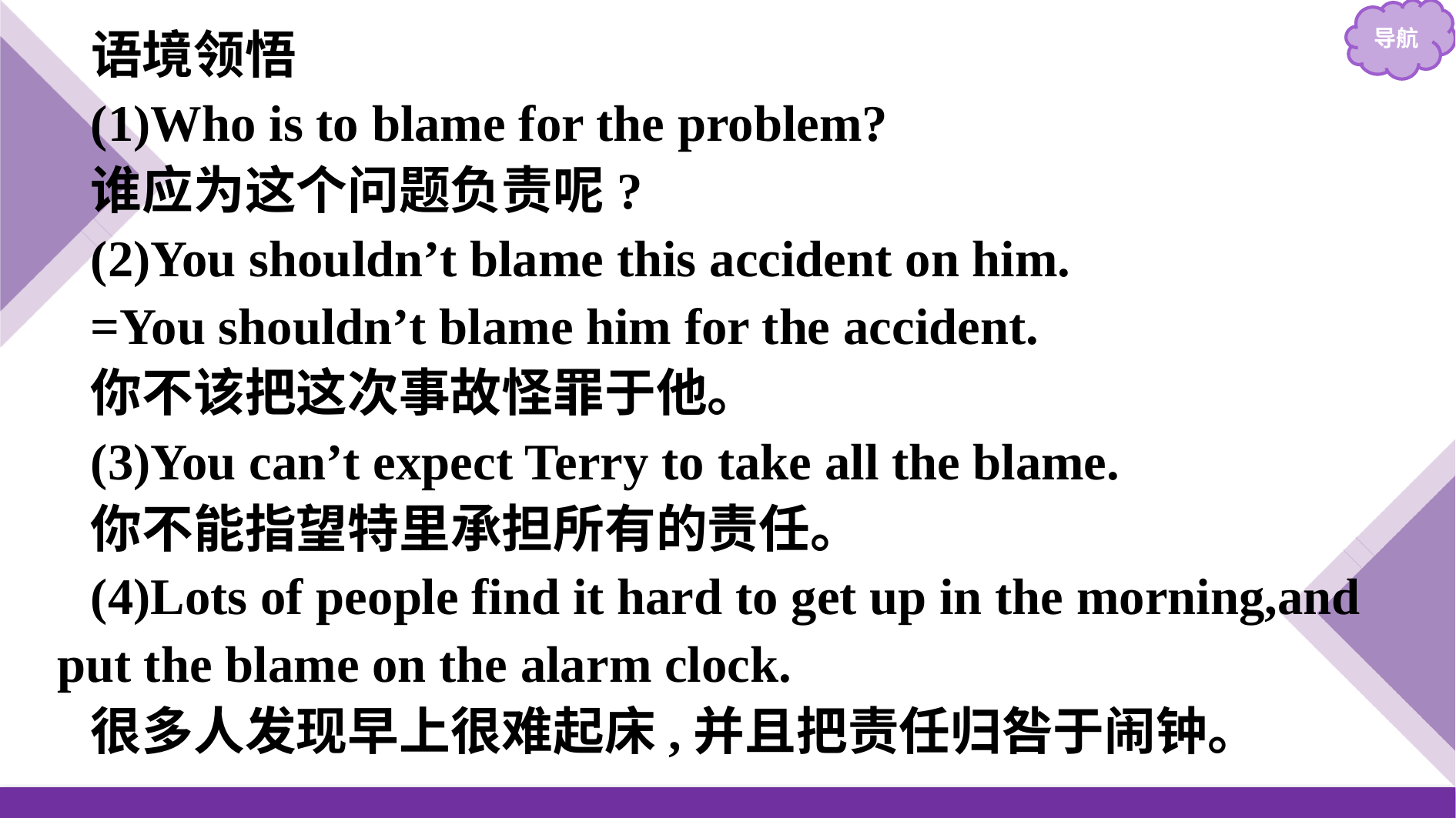

语境领悟
(1)Who is to blame for the problem?
谁应为这个问题负责呢?
(2)You shouldn’t blame this accident on him.
=You shouldn’t blame him for the accident.
你不该把这次事故怪罪于他。
(3)You can’t expect Terry to take all the blame.
你不能指望特里承担所有的责任。
(4)Lots of people find it hard to get up in the morning,and put the blame on the alarm clock.
很多人发现早上很难起床,并且把责任归咎于闹钟。